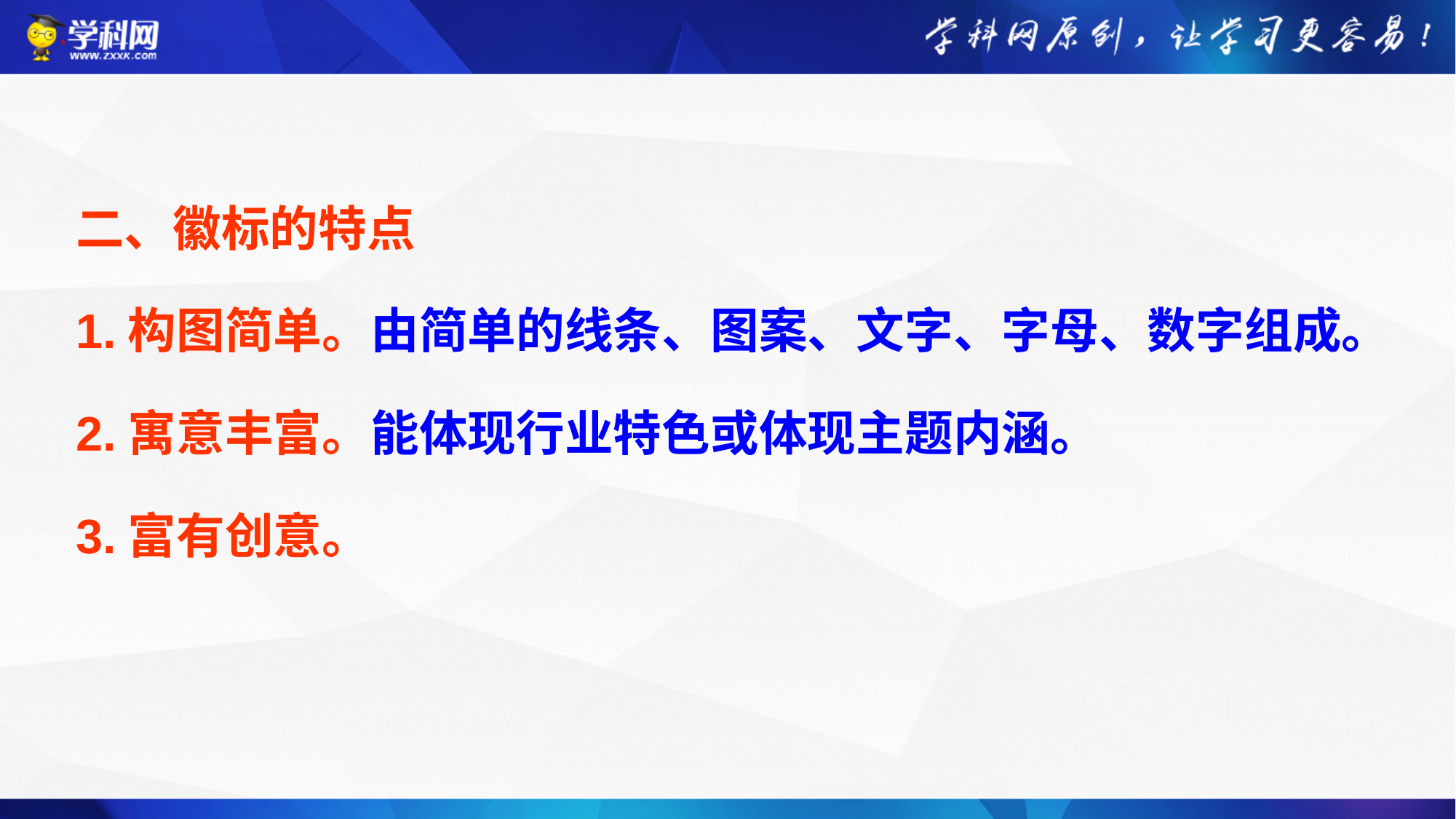

二、徽标的特点
1.构图简单。由简单的线条、图案、文字、字母、数字组成。
2.寓意丰富。能体现行业特色或体现主题内涵。
3.富有创意。